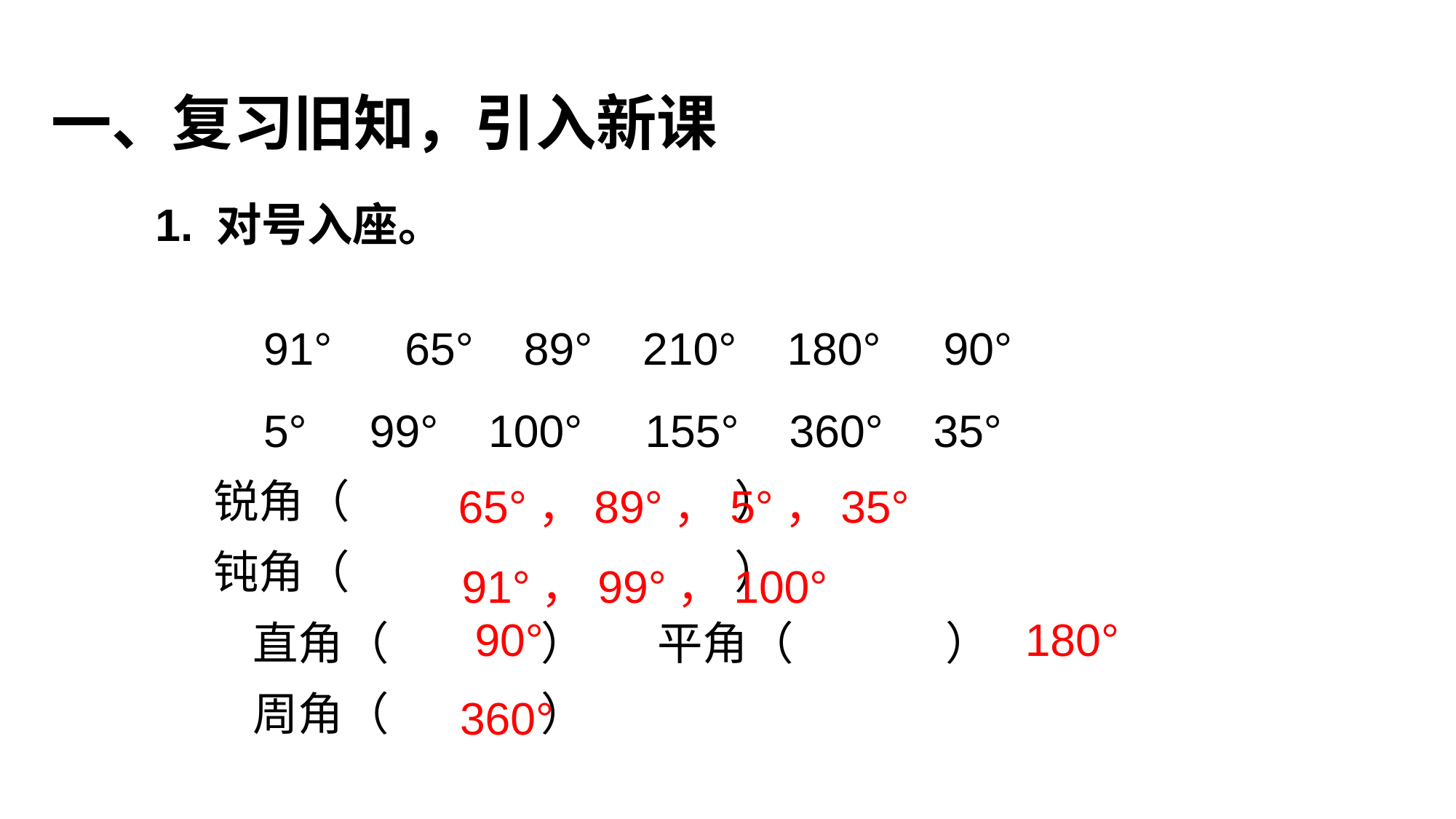

一、复习旧知，引入新课
  1. 对号入座。
　　91°	  65°    89°    210°    180°     90°
　　5°     99°    100°     155°    360°    35°
    锐角（　　　                    　）
    钝角（　　      　　              ）
　　直角（　　      ）       平角（      　　）
　　周角（　　      ）
65°，89°，5°，35°
91°，99°，100°
90°
180°
360°